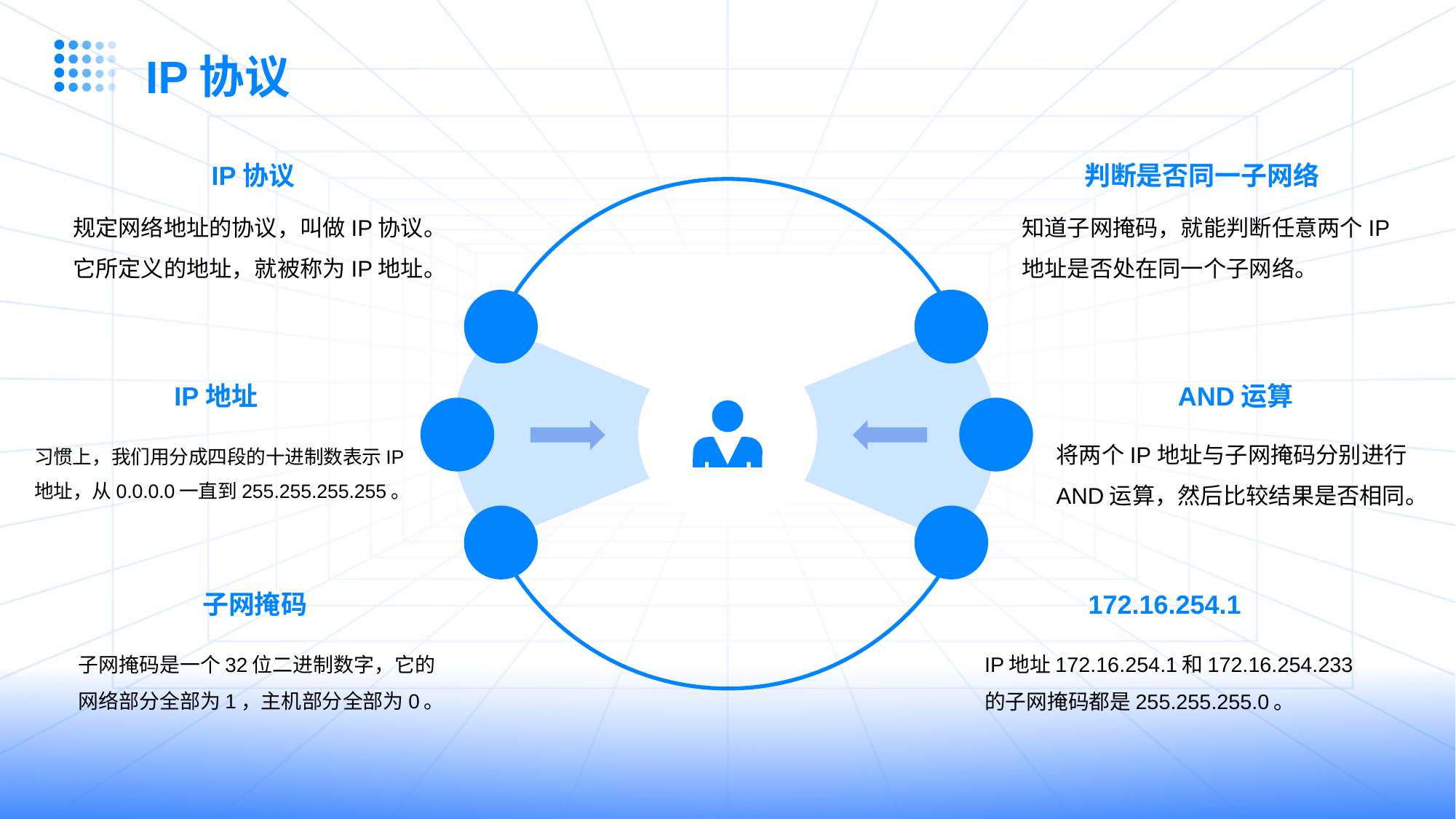

IP协议

IP协议
判断是否同一子网络

规定网络地址的协议，叫做IP协议。它所定义的地址，就被称为IP地址。
知道子网掩码，就能判断任意两个IP地址是否处在同一个子网络。

IP地址
AND运算

习惯上，我们用分成四段的十进制数表示IP地址，从0.0.0.0一直到255.255.255.255。
将两个IP地址与子网掩码分别进行AND运算，然后比较结果是否相同。

子网掩码
172.16.254.1
子网掩码是一个32位二进制数字，它的网络部分全部为1，主机部分全部为0。
IP地址172.16.254.1和172.16.254.233的子网掩码都是255.255.255.0。